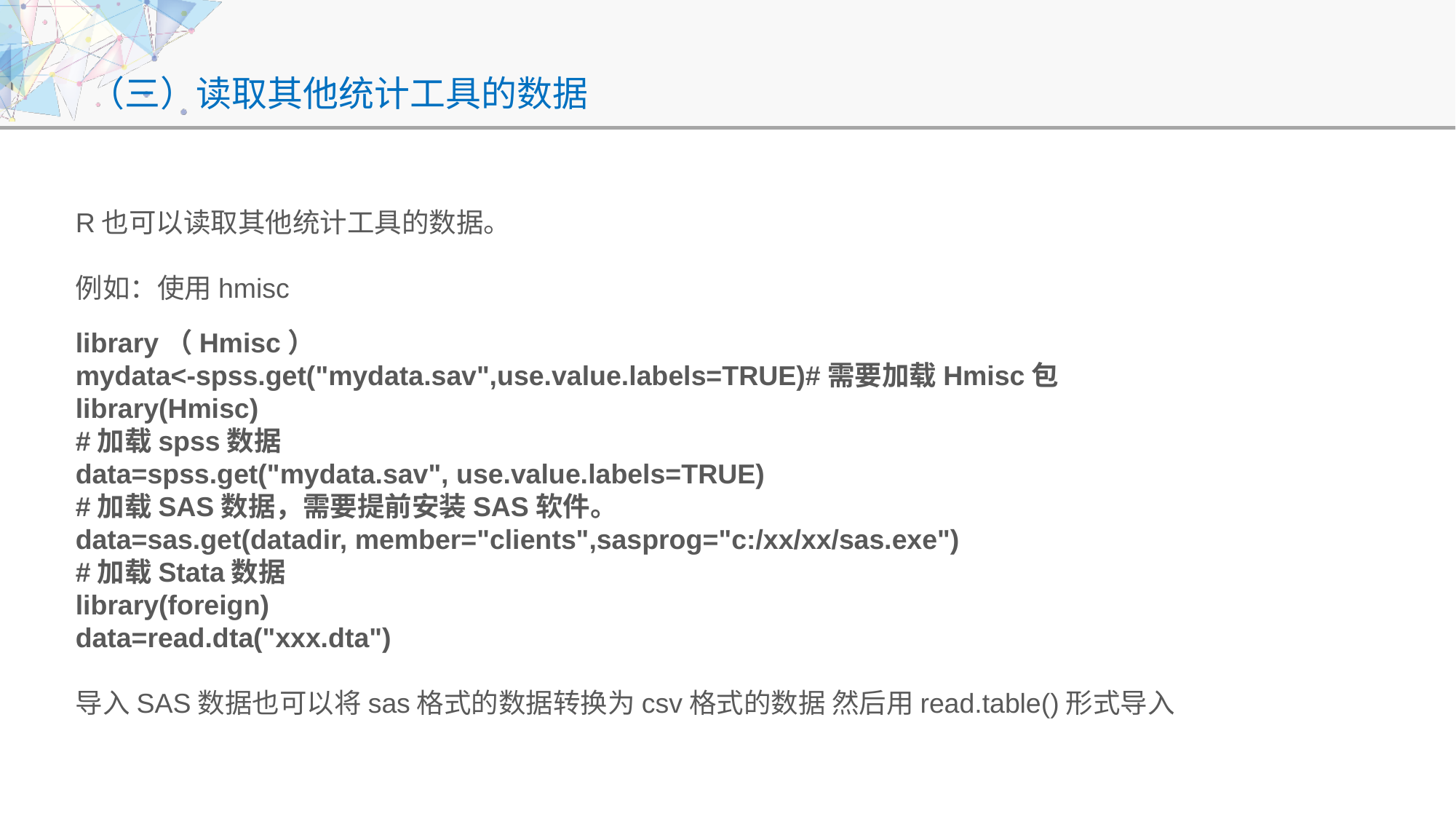

# （三）读取其他统计工具的数据

R也可以读取其他统计工具的数据。

例如：使用hmisc

library（Hmisc）
mydata<-spss.get("mydata.sav",use.value.labels=TRUE)#需要加载Hmisc包
library(Hmisc)
#加载spss数据
data=spss.get("mydata.sav", use.value.labels=TRUE)
#加载SAS数据，需要提前安装SAS软件。
data=sas.get(datadir, member="clients",sasprog="c:/xx/xx/sas.exe")
#加载Stata数据
library(foreign)
data=read.dta("xxx.dta")

导入SAS数据也可以将sas格式的数据转换为csv格式的数据 然后用read.table()形式导入